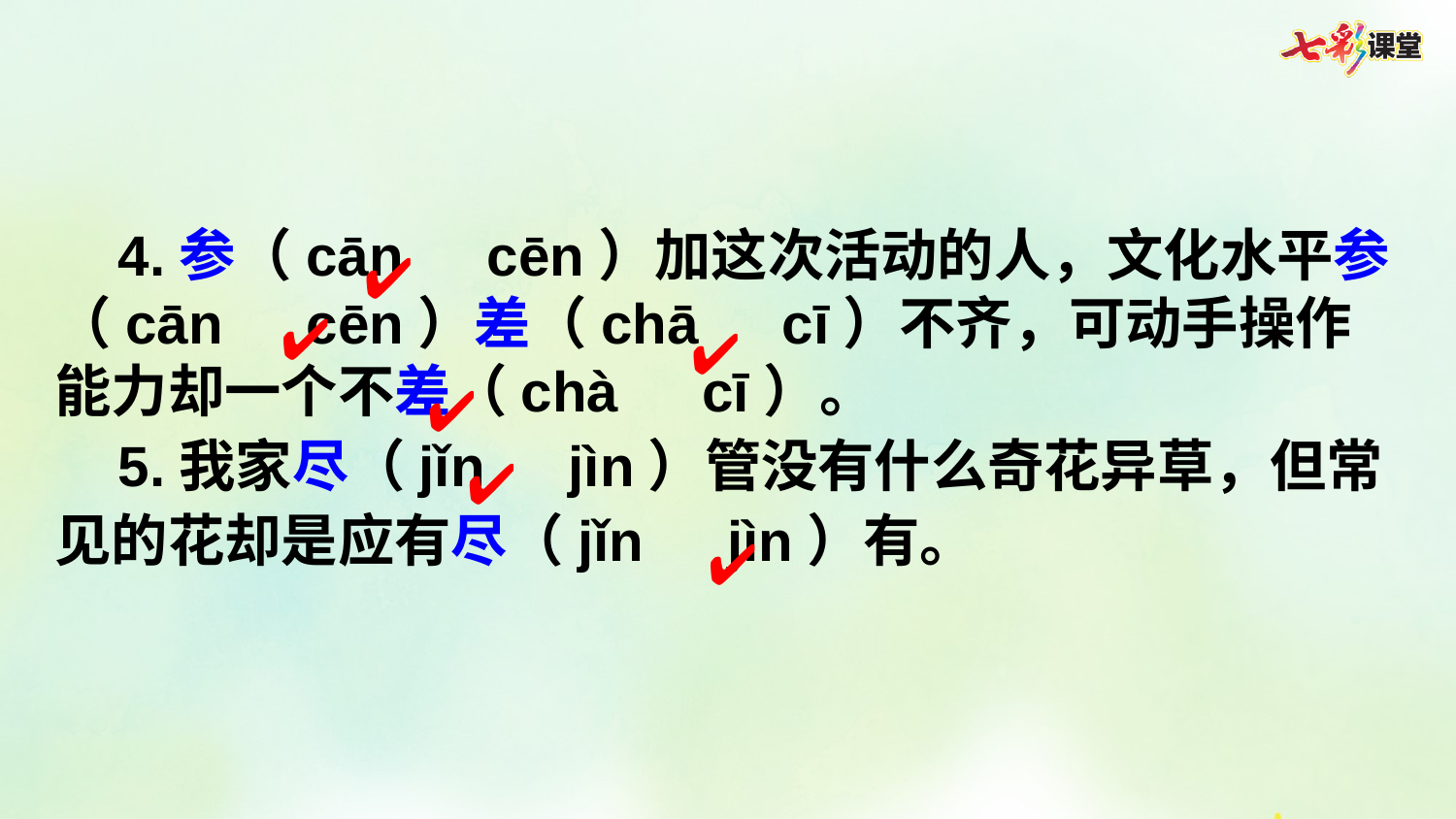

4.参（cān　cēn）加这次活动的人，文化水平参（cān　cēn）差（chā　cī）不齐，可动手操作能力却一个不差（chà　cī）。
    5.我家尽（jǐn　jìn）管没有什么奇花异草，但常见的花却是应有尽（jǐn　jìn）有。
✔
✔
✔
✔
✔
✔